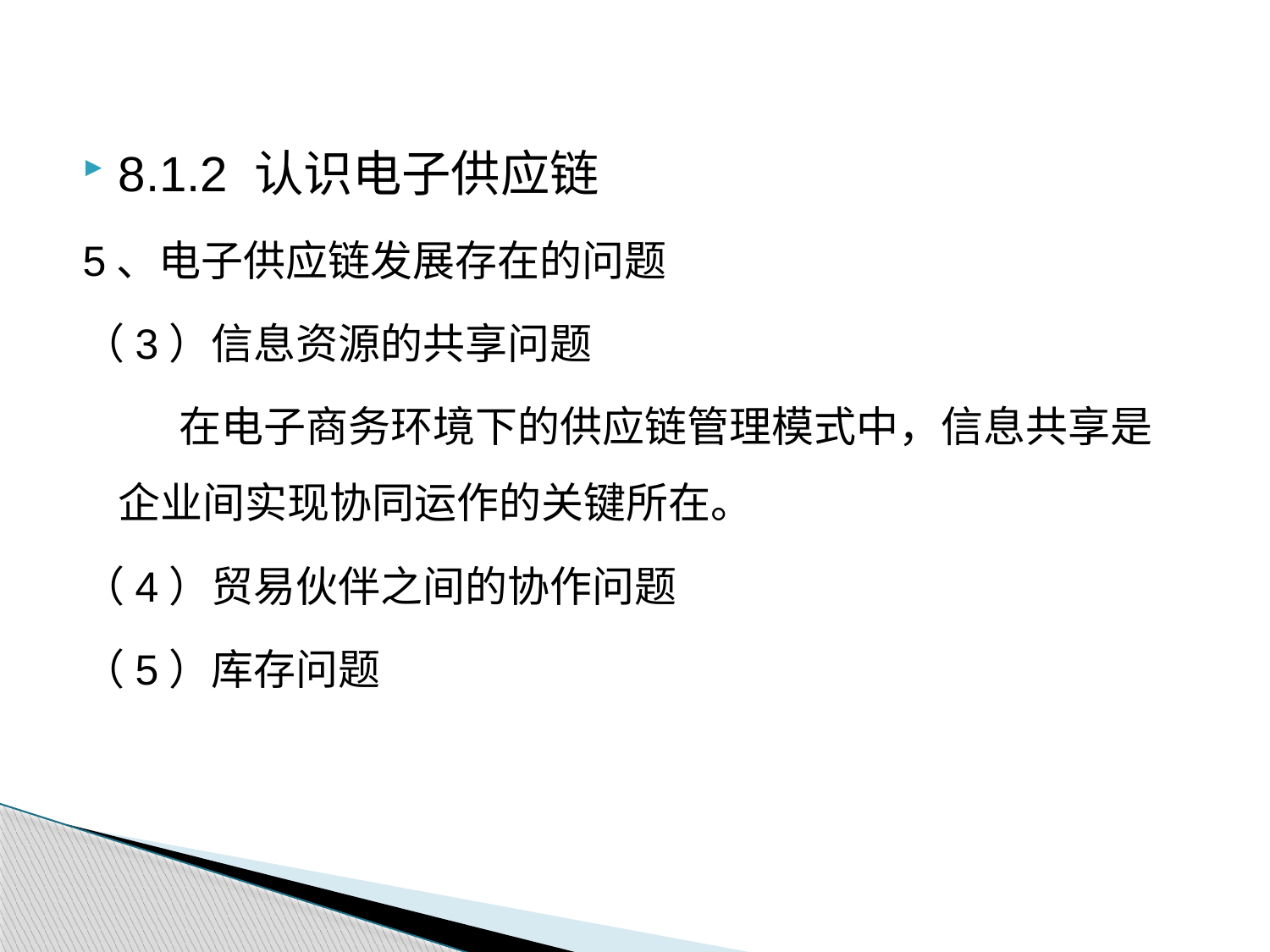

8.1.2 认识电子供应链
5、电子供应链发展存在的问题
（3）信息资源的共享问题
         在电子商务环境下的供应链管理模式中，信息共享是企业间实现协同运作的关键所在。
（4）贸易伙伴之间的协作问题
（5）库存问题